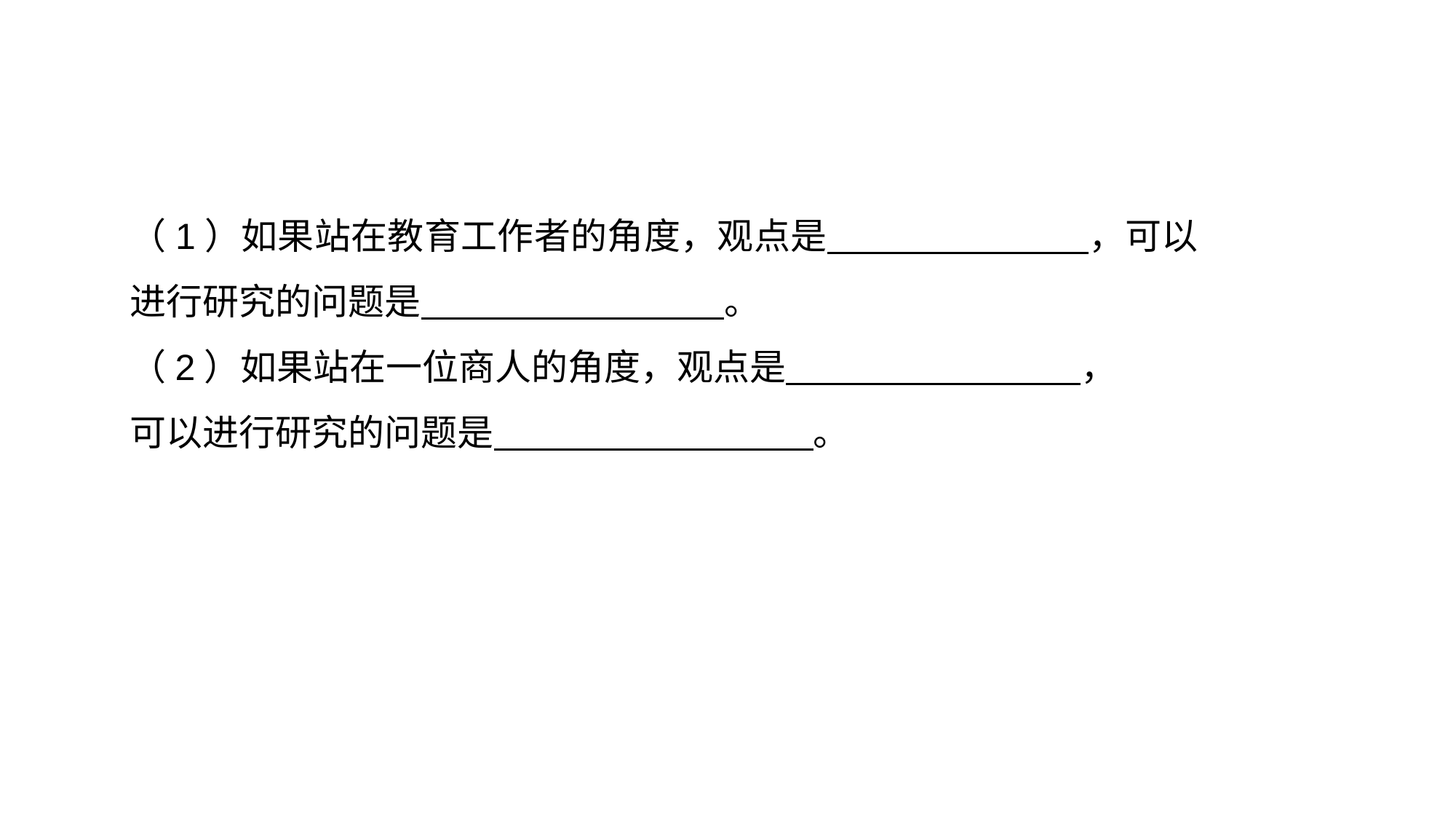

（1）如果站在教育工作者的角度，观点是                               ，可以进行研究的问题是                                     。
（2）如果站在一位商人的角度，观点是                                    ，
可以进行研究的问题是                                       。